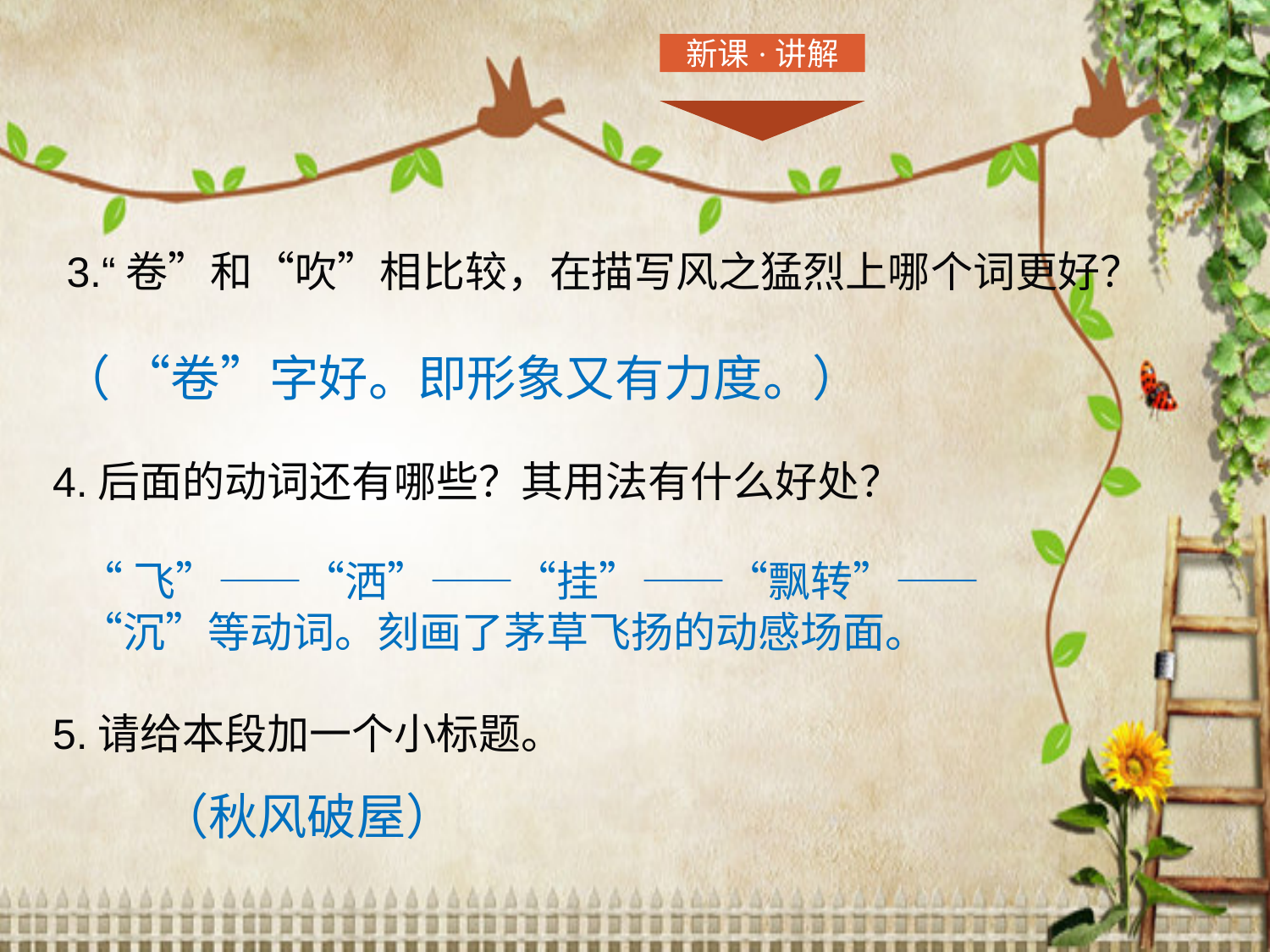

新课·讲解

3.“卷”和“吹”相比较，在描写风之猛烈上哪个词更好？
（ “卷”字好。即形象又有力度。）
4.后面的动词还有哪些？其用法有什么好处？
“飞”——“洒”——“挂”——“飘转”——“沉”等动词。刻画了茅草飞扬的动感场面。
5.请给本段加一个小标题。
（秋风破屋）